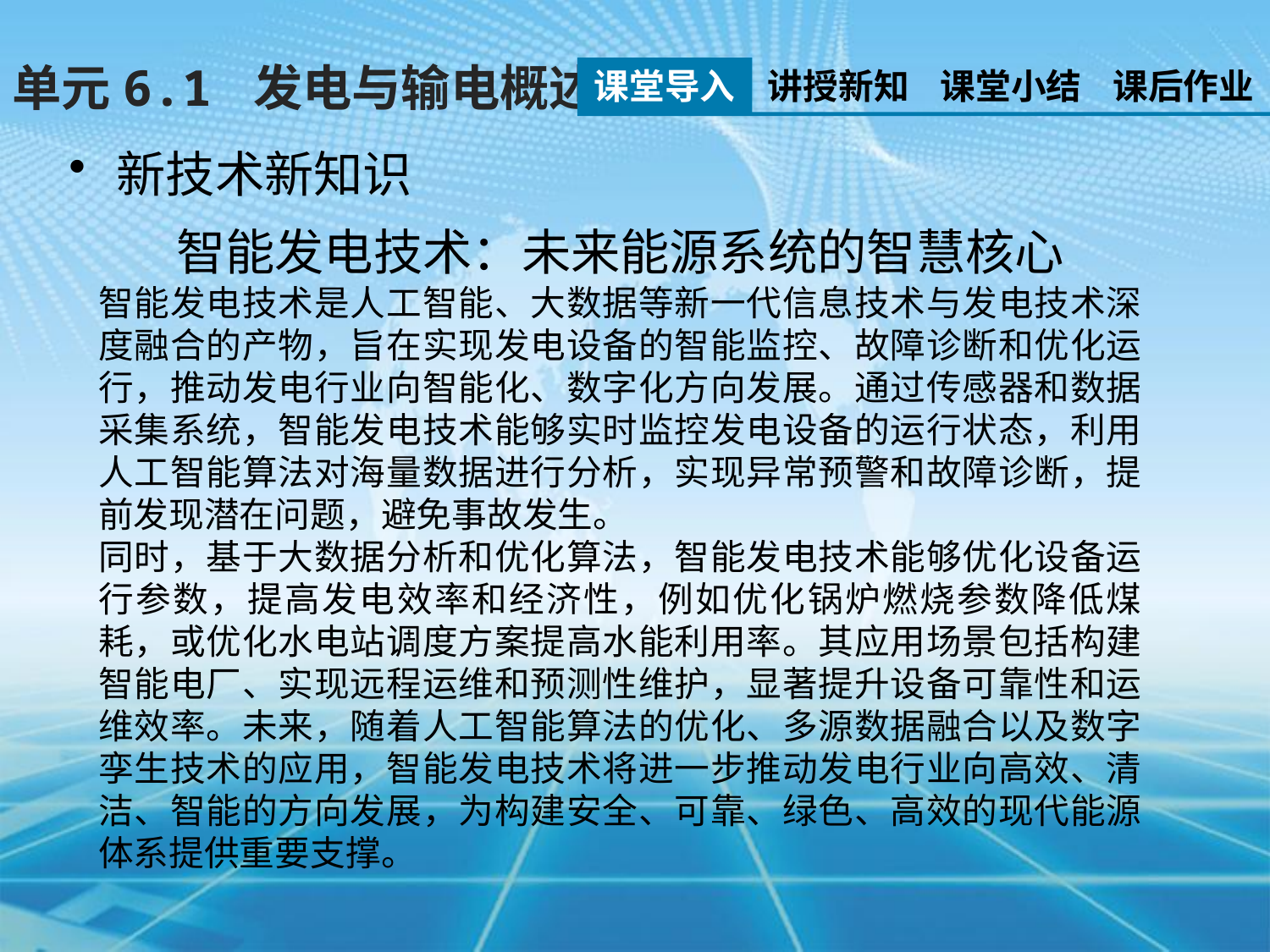

单元6.1 发电与输电概述
课堂导入
讲授新知
课堂小结
课后作业
新技术新知识
智能发电技术：未来能源系统的智慧核心
智能发电技术是人工智能、大数据等新一代信息技术与发电技术深度融合的产物，旨在实现发电设备的智能监控、故障诊断和优化运行，推动发电行业向智能化、数字化方向发展。通过传感器和数据采集系统，智能发电技术能够实时监控发电设备的运行状态，利用人工智能算法对海量数据进行分析，实现异常预警和故障诊断，提前发现潜在问题，避免事故发生。
同时，基于大数据分析和优化算法，智能发电技术能够优化设备运行参数，提高发电效率和经济性，例如优化锅炉燃烧参数降低煤耗，或优化水电站调度方案提高水能利用率。其应用场景包括构建智能电厂、实现远程运维和预测性维护，显著提升设备可靠性和运维效率。未来，随着人工智能算法的优化、多源数据融合以及数字孪生技术的应用，智能发电技术将进一步推动发电行业向高效、清洁、智能的方向发展，为构建安全、可靠、绿色、高效的现代能源体系提供重要支撑。